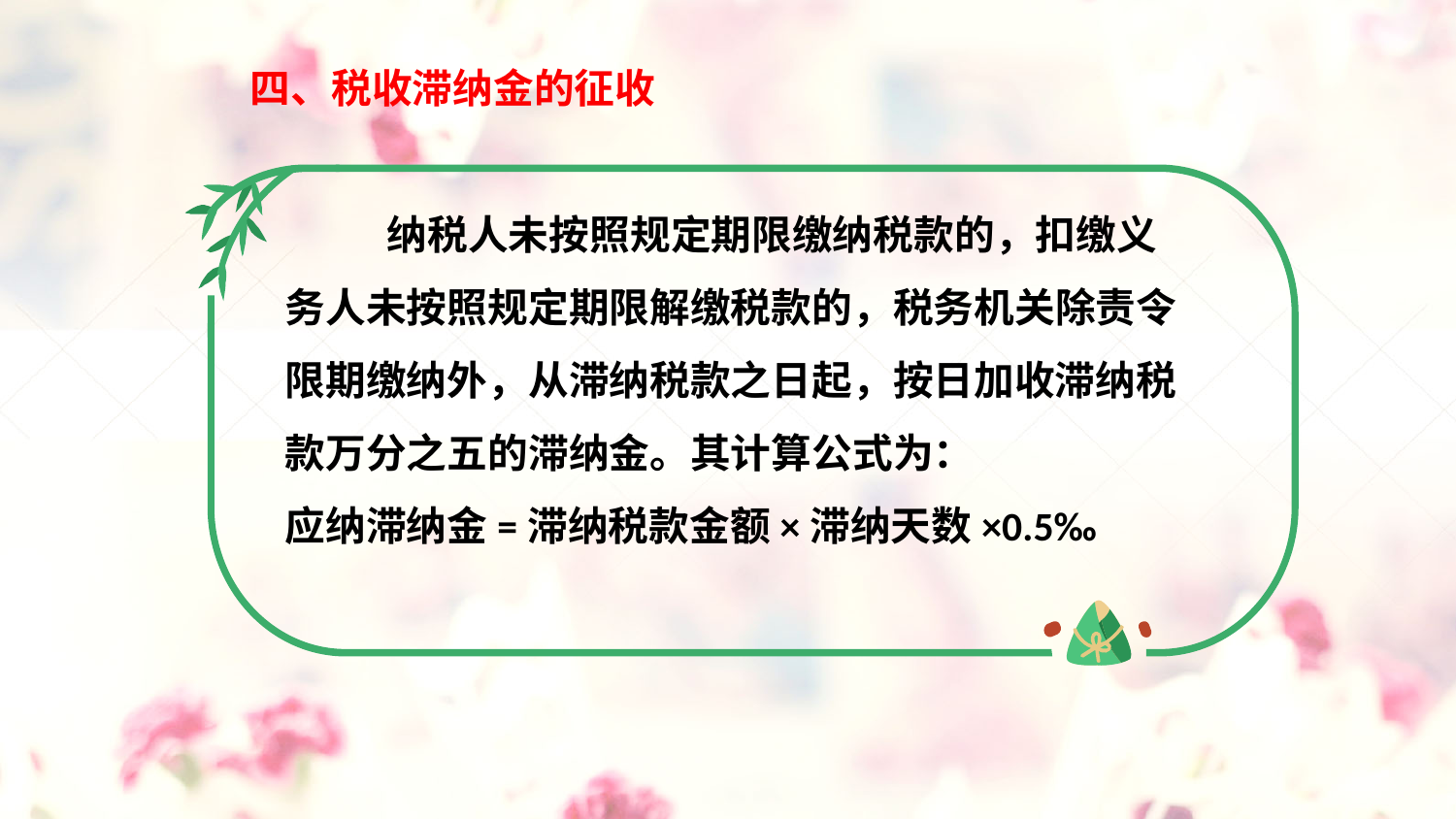

四、税收滞纳金的征收

          纳税人未按照规定期限缴纳税款的，扣缴义务人未按照规定期限解缴税款的，税务机关除责令限期缴纳外，从滞纳税款之日起，按日加收滞纳税款万分之五的滞纳金。其计算公式为：
应纳滞纳金=滞纳税款金额×滞纳天数×0.5‰